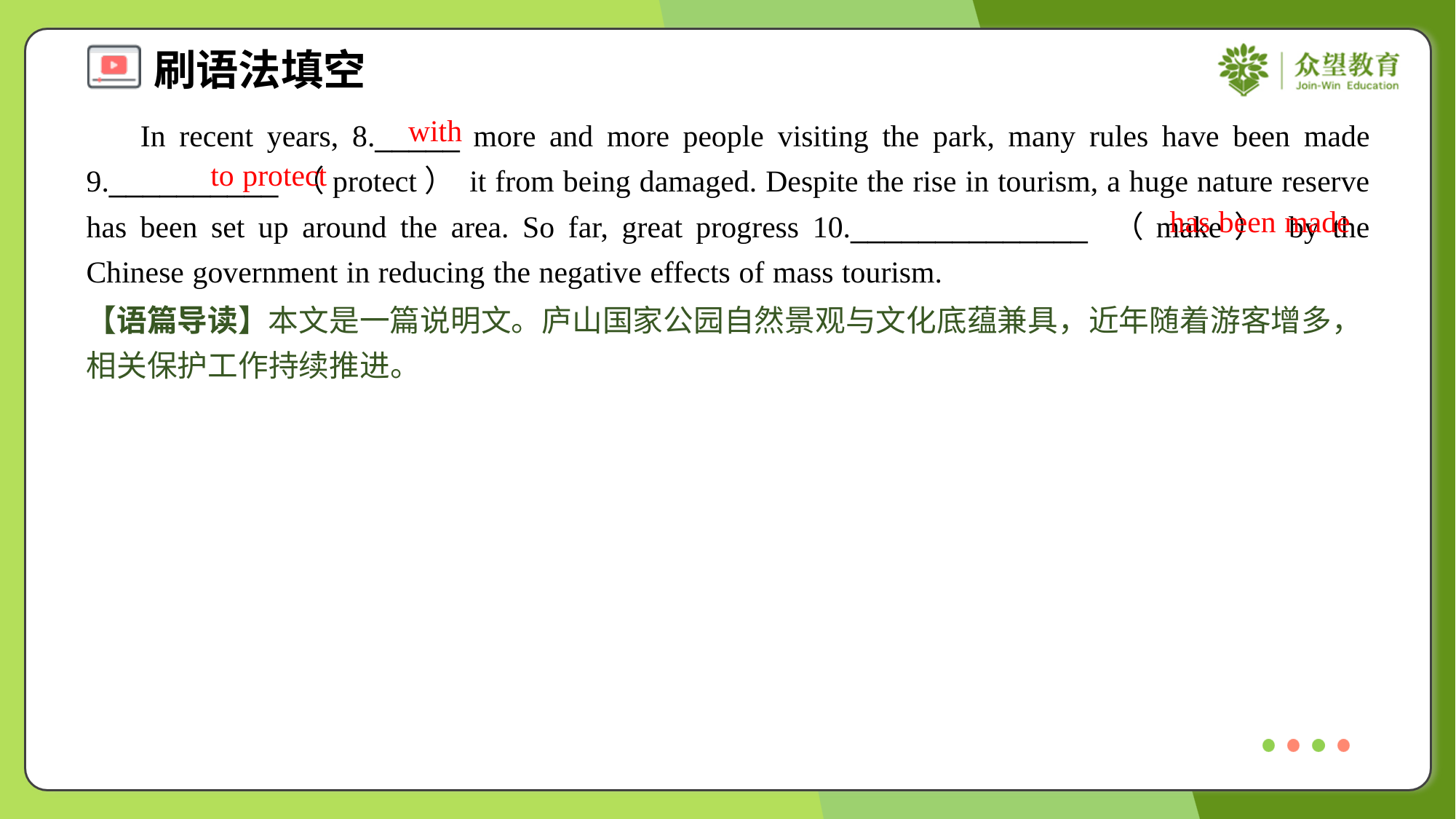

with
    In recent years, 8._____ more and more people visiting the park, many rules have been made 9.__________ （protect） it from being damaged. Despite the rise in tourism, a huge nature reserve has been set up around the area. So far, great progress 10.______________ （make） by the Chinese government in reducing the negative effects of mass tourism.
to protect
has been made
【语篇导读】本文是一篇说明文。庐山国家公园自然景观与文化底蕴兼具，近年随着游客增多，相关保护工作持续推进。